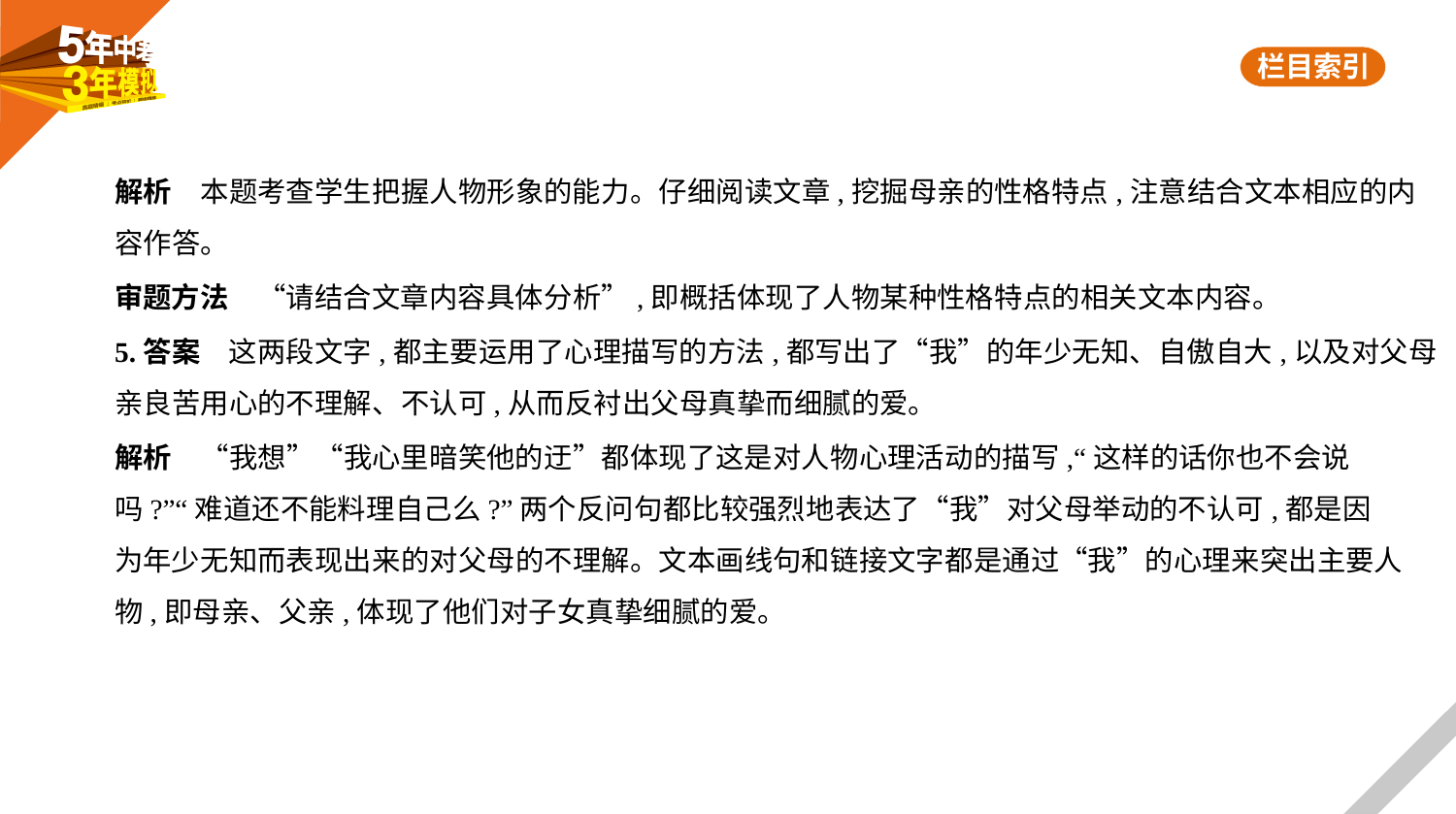

解析　本题考查学生把握人物形象的能力。仔细阅读文章,挖掘母亲的性格特点,注意结合文本相应的内
容作答。
审题方法　“请结合文章内容具体分析”,即概括体现了人物某种性格特点的相关文本内容。
5.答案　这两段文字,都主要运用了心理描写的方法,都写出了“我”的年少无知、自傲自大,以及对父母
亲良苦用心的不理解、不认可,从而反衬出父母真挚而细腻的爱。
解析　“我想”“我心里暗笑他的迂”都体现了这是对人物心理活动的描写,“这样的话你也不会说
吗?”“难道还不能料理自己么?”两个反问句都比较强烈地表达了“我”对父母举动的不认可,都是因
为年少无知而表现出来的对父母的不理解。文本画线句和链接文字都是通过“我”的心理来突出主要人
物,即母亲、父亲,体现了他们对子女真挚细腻的爱。